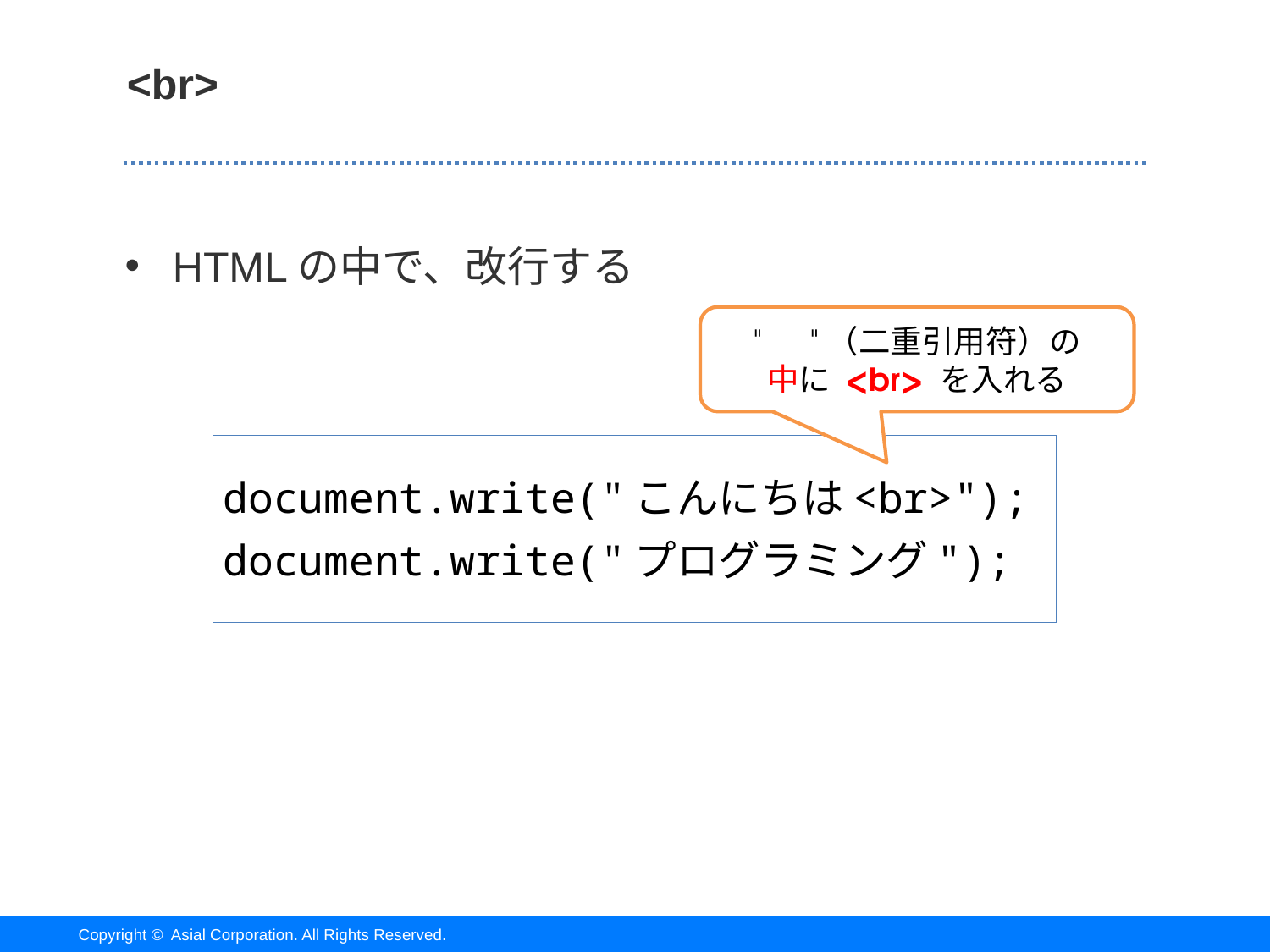

# <br>
HTMLの中で、改行する
"　"（二重引用符）の
中に <br> を入れる
document.write("こんにちは<br>");
document.write("プログラミング");